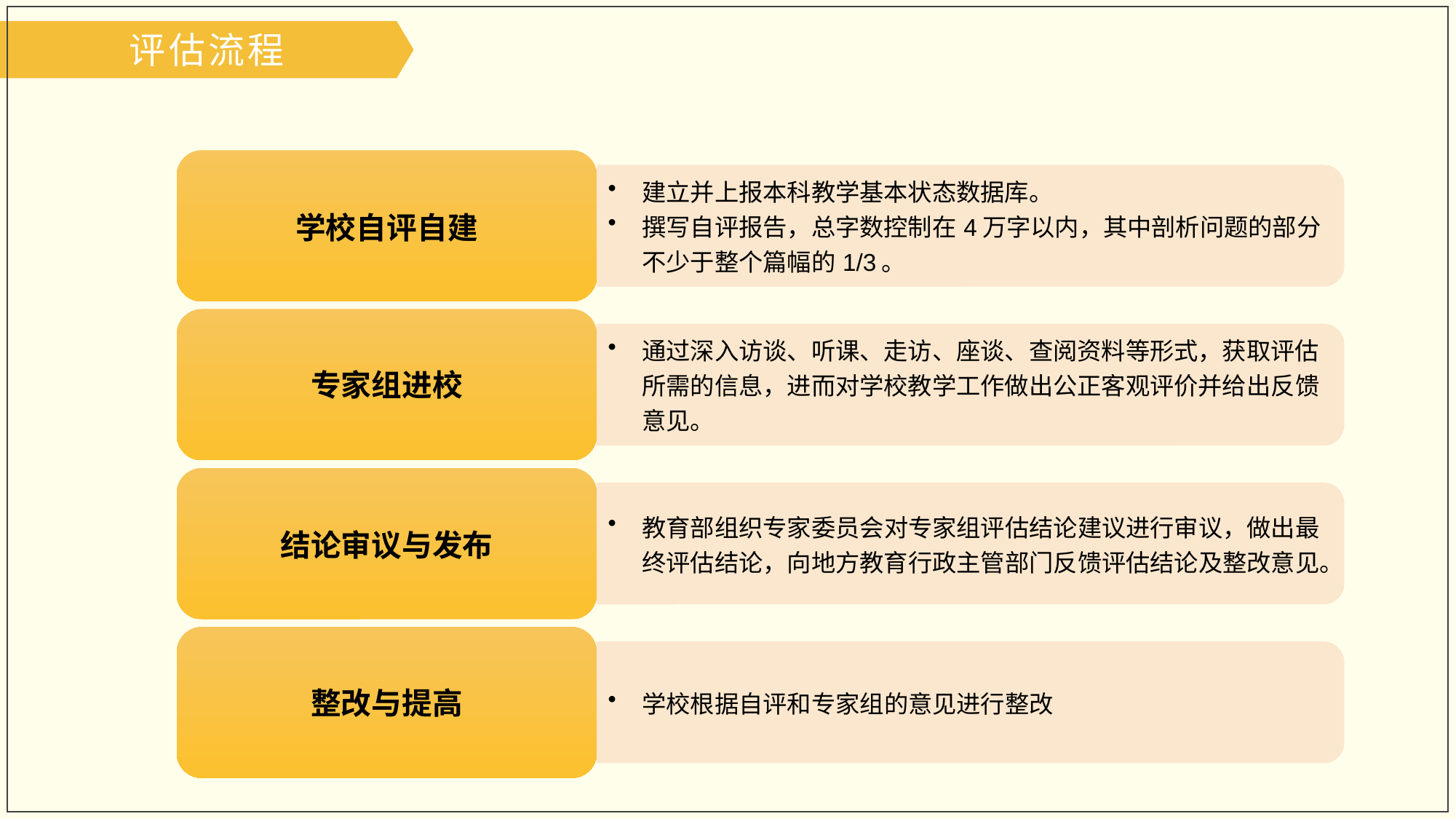

评估流程

学校自评自建
建立并上报本科教学基本状态数据库。
专家组进校
通过深入访谈、听课、走访、座谈、查阅资料等形式，获取评估所需的信息，进而对学校教学工作做出公正客观评价并给出反馈意见。
整改与提高
学校根据自评和专家组的意见进行整改
撰写自评报告，总字数控制在4万字以内，其中剖析问题的部分不少于整个篇幅的1/3。
结论审议与发布
教育部组织专家委员会对专家组评估结论建议进行审议，做出最终评估结论，向地方教育行政主管部门反馈评估结论及整改意见。